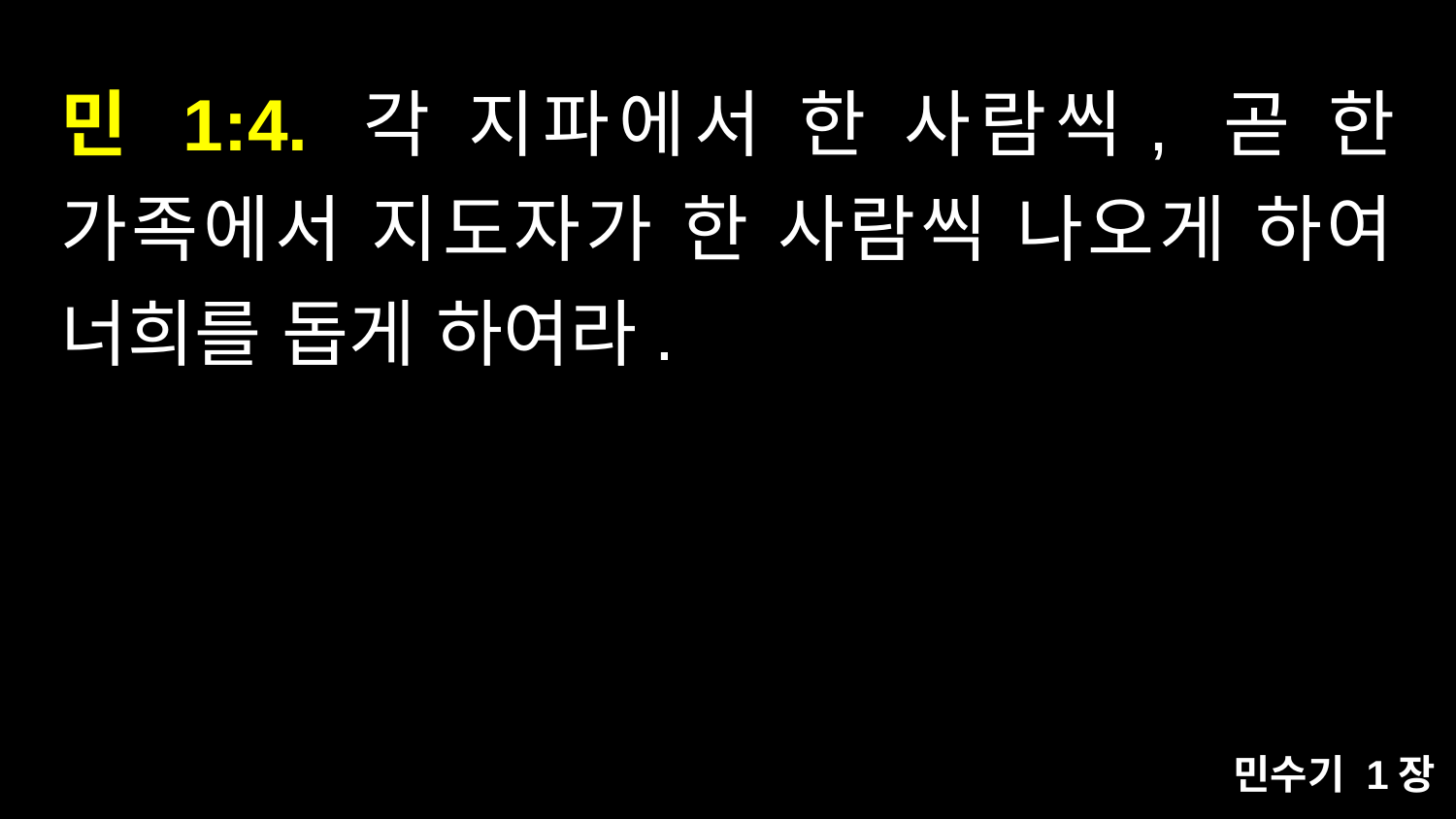

# 민 1:4. 각 지파에서 한 사람씩, 곧 한 가족에서 지도자가 한 사람씩 나오게 하여 너희를 돕게 하여라.
민수기 1장